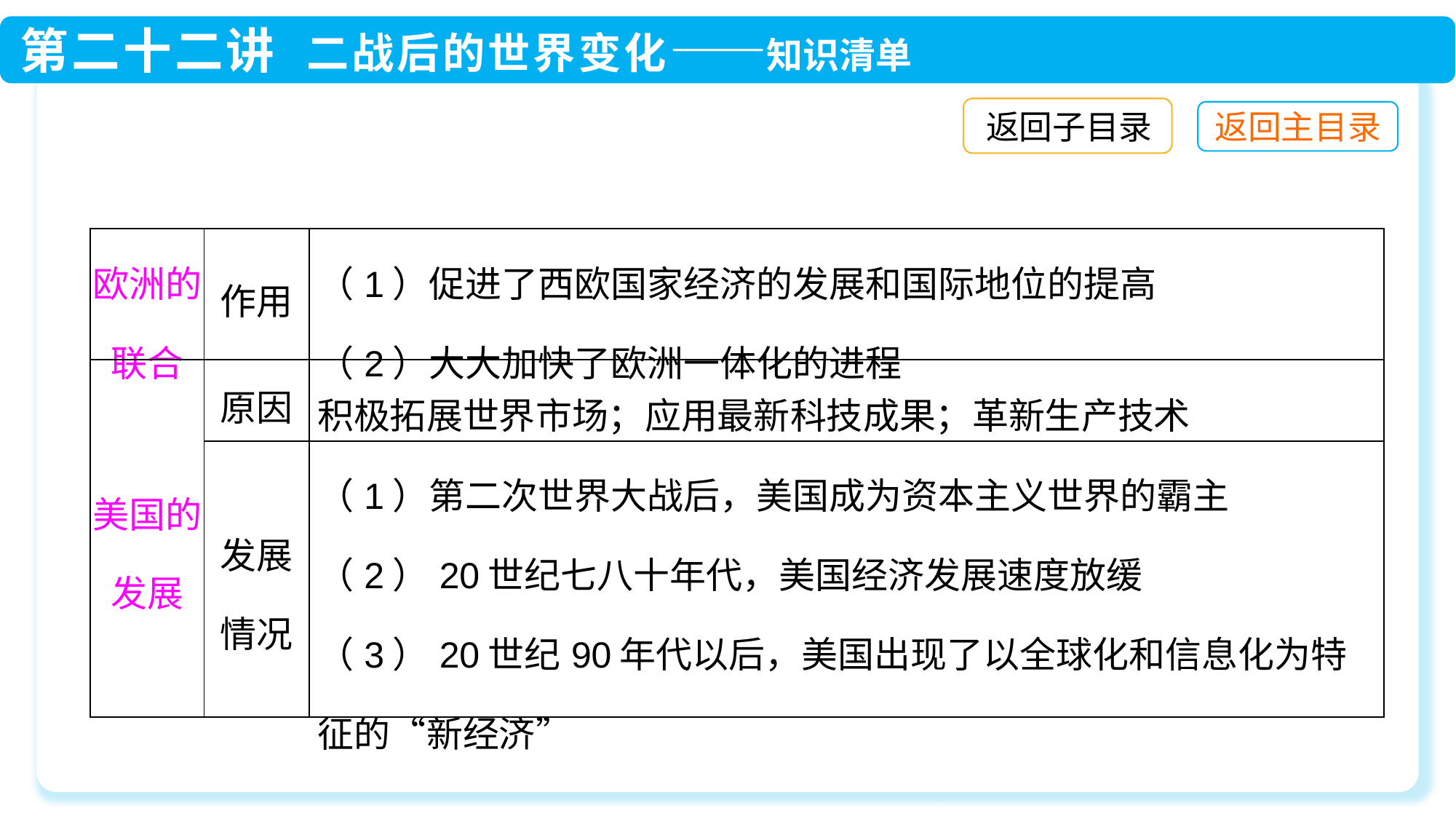

返回子目录
| 欧洲的联合 | 作用 | （1）促进了西欧国家经济的发展和国际地位的提高 （2）大大加快了欧洲一体化的进程 |
| --- | --- | --- |
| 美国的发展 | 原因 | 积极拓展世界市场；应用最新科技成果；革新生产技术 |
|  | 发展情况 | （1）第二次世界大战后，美国成为资本主义世界的霸主 （2）20世纪七八十年代，美国经济发展速度放缓 （3）20世纪90年代以后，美国出现了以全球化和信息化为特征的“新经济” |